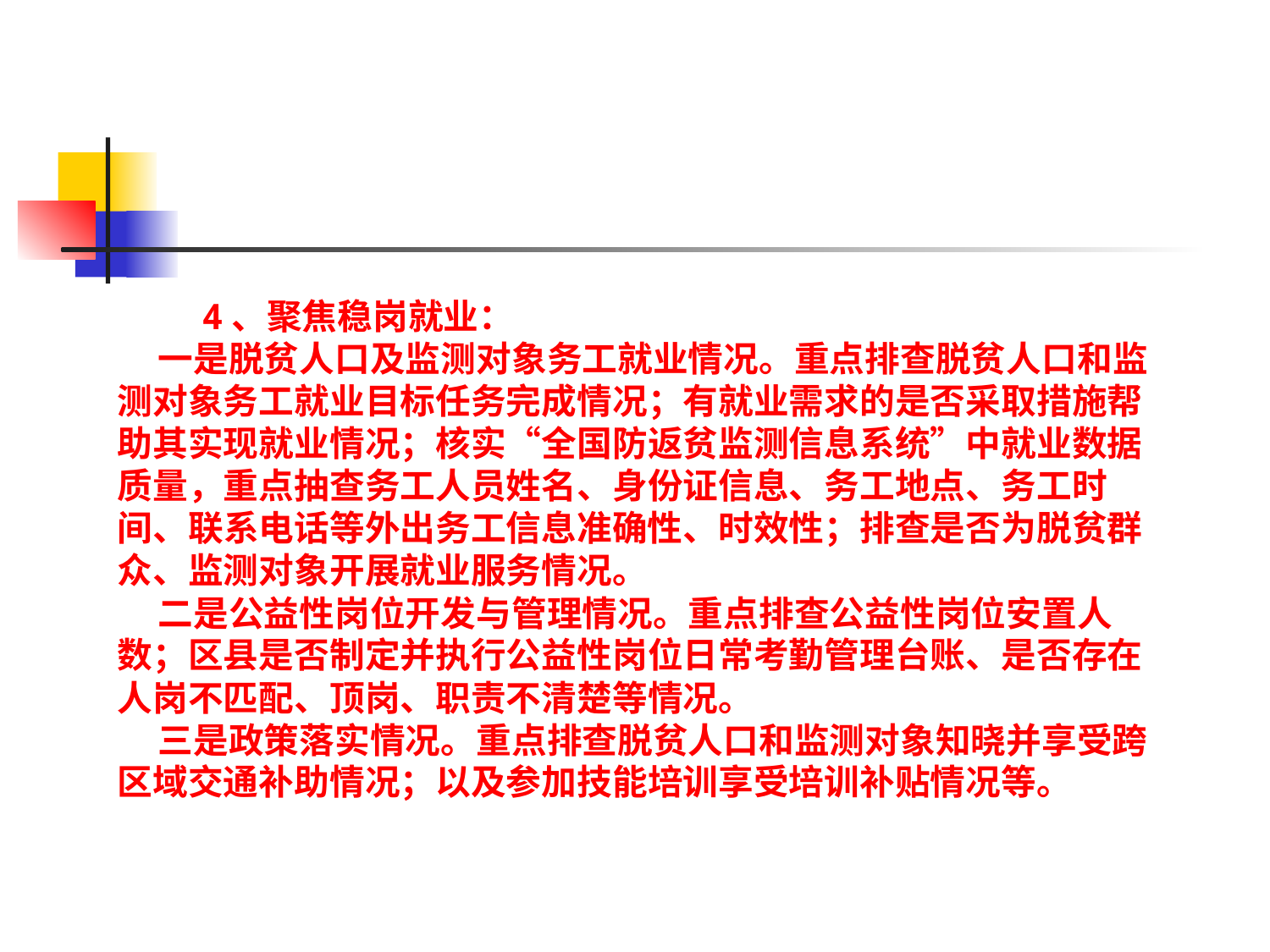

4、聚焦稳岗就业：
    一是脱贫人口及监测对象务工就业情况。重点排查脱贫人口和监测对象务工就业目标任务完成情况；有就业需求的是否采取措施帮助其实现就业情况；核实“全国防返贫监测信息系统”中就业数据质量，重点抽查务工人员姓名、身份证信息、务工地点、务工时间、联系电话等外出务工信息准确性、时效性；排查是否为脱贫群众、监测对象开展就业服务情况。
    二是公益性岗位开发与管理情况。重点排查公益性岗位安置人数；区县是否制定并执行公益性岗位日常考勤管理台账、是否存在人岗不匹配、顶岗、职责不清楚等情况。
    三是政策落实情况。重点排查脱贫人口和监测对象知晓并享受跨区域交通补助情况；以及参加技能培训享受培训补贴情况等。